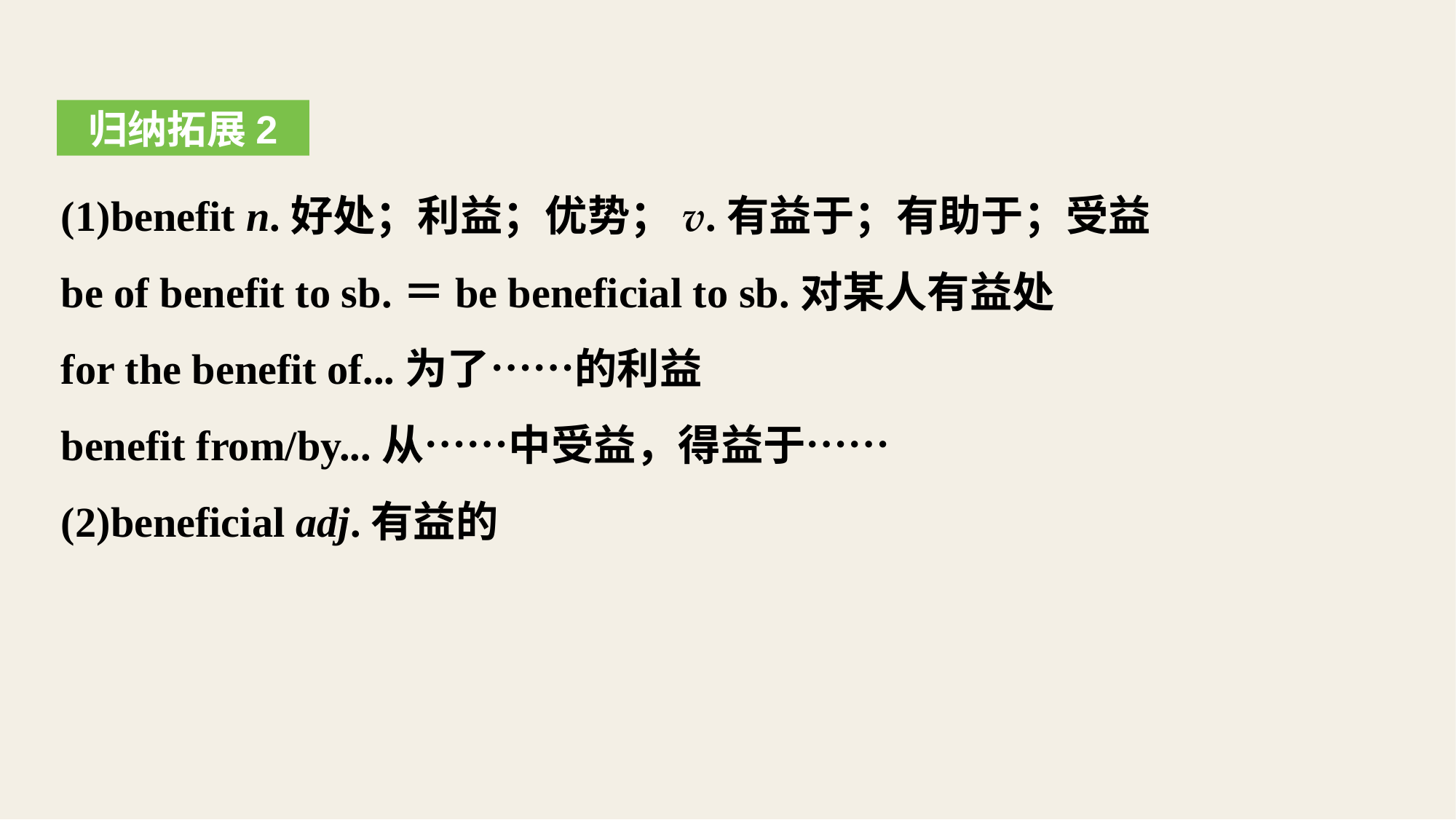

归纳拓展2
(1)benefit n.好处；利益；优势；v.有益于；有助于；受益
be of benefit to sb.＝be beneficial to sb.对某人有益处
for the benefit of...为了……的利益
benefit from/by...从……中受益，得益于……
(2)beneficial adj.有益的